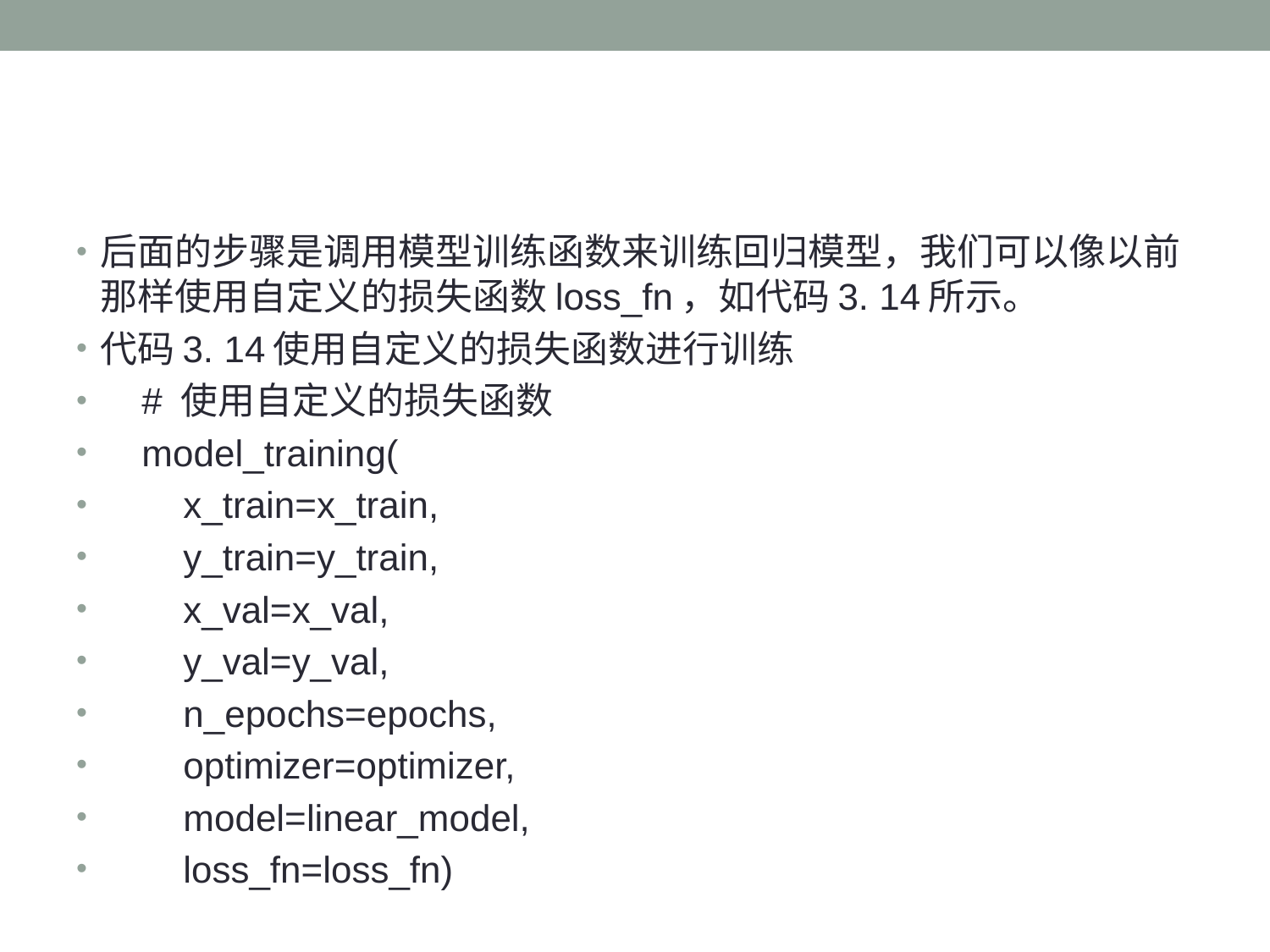

后面的步骤是调用模型训练函数来训练回归模型，我们可以像以前那样使用自定义的损失函数loss_fn，如代码3. 14所示。
代码3. 14使用自定义的损失函数进行训练
    # 使用自定义的损失函数
    model_training(
        x_train=x_train,
        y_train=y_train,
        x_val=x_val,
        y_val=y_val,
        n_epochs=epochs,
        optimizer=optimizer,
        model=linear_model,
        loss_fn=loss_fn)